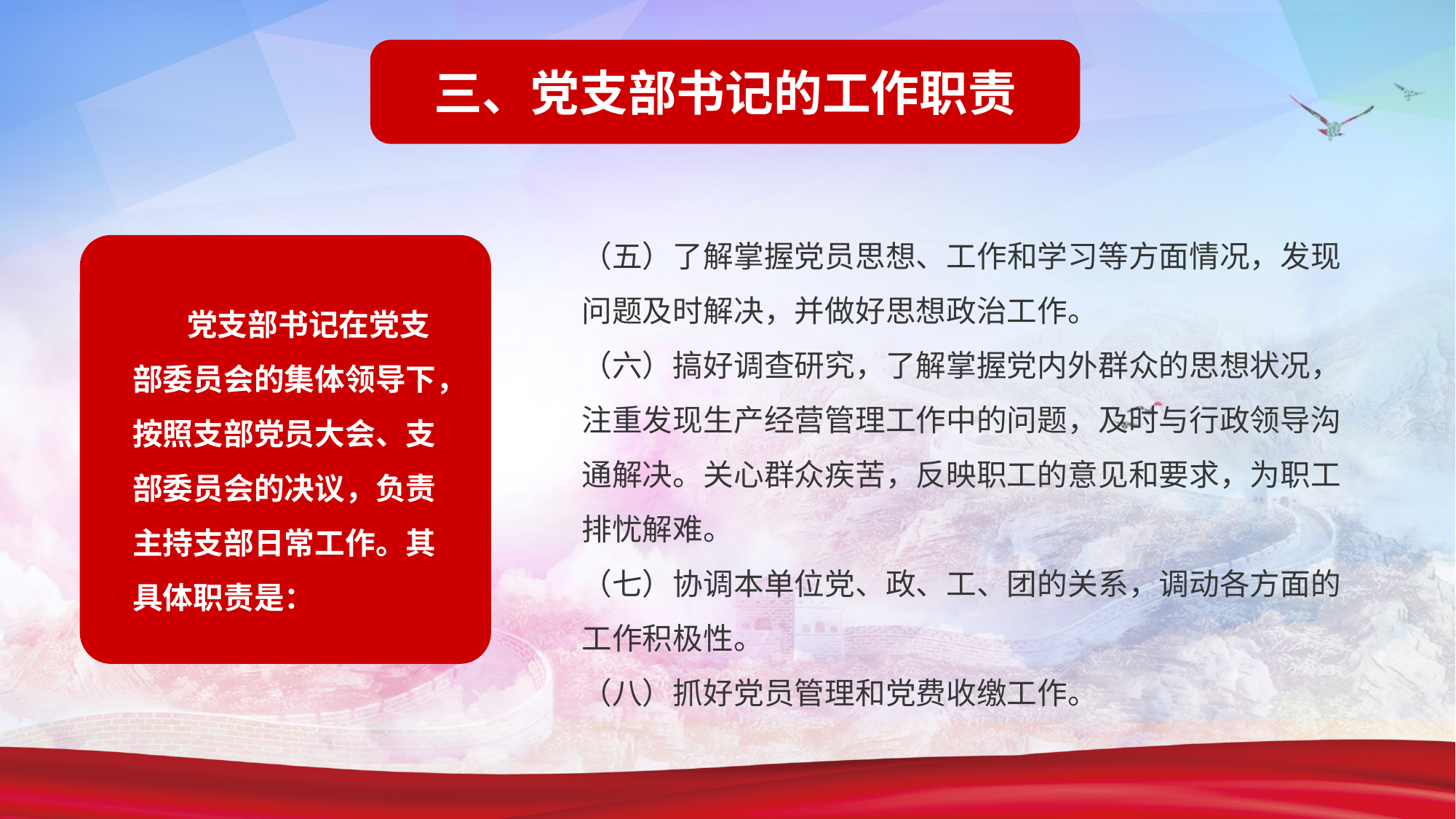

三、党支部书记的工作职责
（五）了解掌握党员思想、工作和学习等方面情况，发现问题及时解决，并做好思想政治工作。
（六）搞好调查研究，了解掌握党内外群众的思想状况，注重发现生产经营管理工作中的问题，及时与行政领导沟通解决。关心群众疾苦，反映职工的意见和要求，为职工排忧解难。
（七）协调本单位党、政、工、团的关系，调动各方面的工作积极性。
（八）抓好党员管理和党费收缴工作。

党支部书记在党支部委员会的集体领导下，按照支部党员大会、支部委员会的决议，负责主持支部日常工作。其具体职责是：